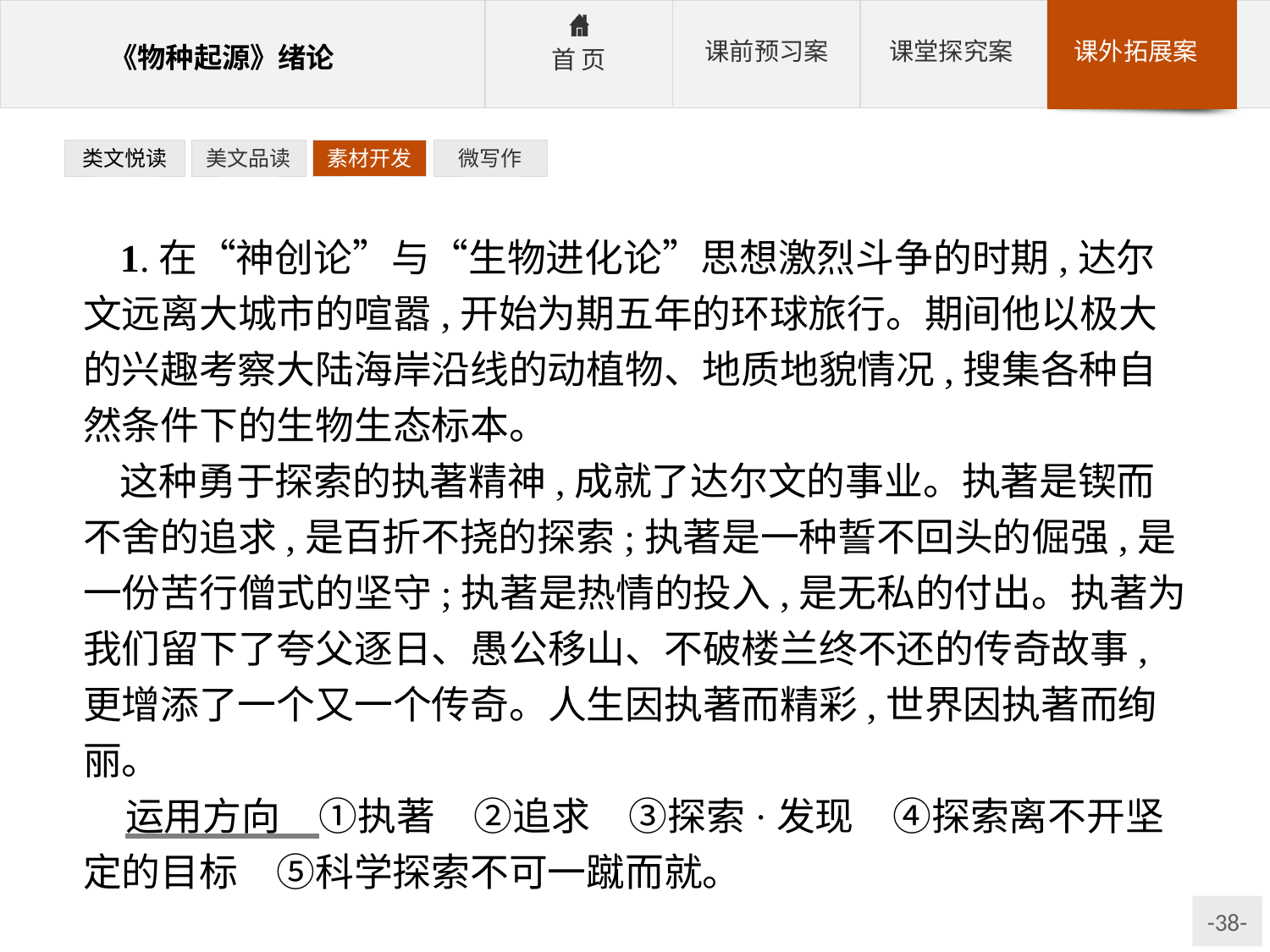

类文悦读
美文品读
素材开发
微写作
1.在“神创论”与“生物进化论”思想激烈斗争的时期,达尔文远离大城市的喧嚣,开始为期五年的环球旅行。期间他以极大的兴趣考察大陆海岸沿线的动植物、地质地貌情况,搜集各种自然条件下的生物生态标本。
这种勇于探索的执著精神,成就了达尔文的事业。执著是锲而不舍的追求,是百折不挠的探索;执著是一种誓不回头的倔强,是一份苦行僧式的坚守;执著是热情的投入,是无私的付出。执著为我们留下了夸父逐日、愚公移山、不破楼兰终不还的传奇故事,更增添了一个又一个传奇。人生因执著而精彩,世界因执著而绚丽。
运用方向　①执著　②追求　③探索·发现　④探索离不开坚定的目标　⑤科学探索不可一蹴而就。